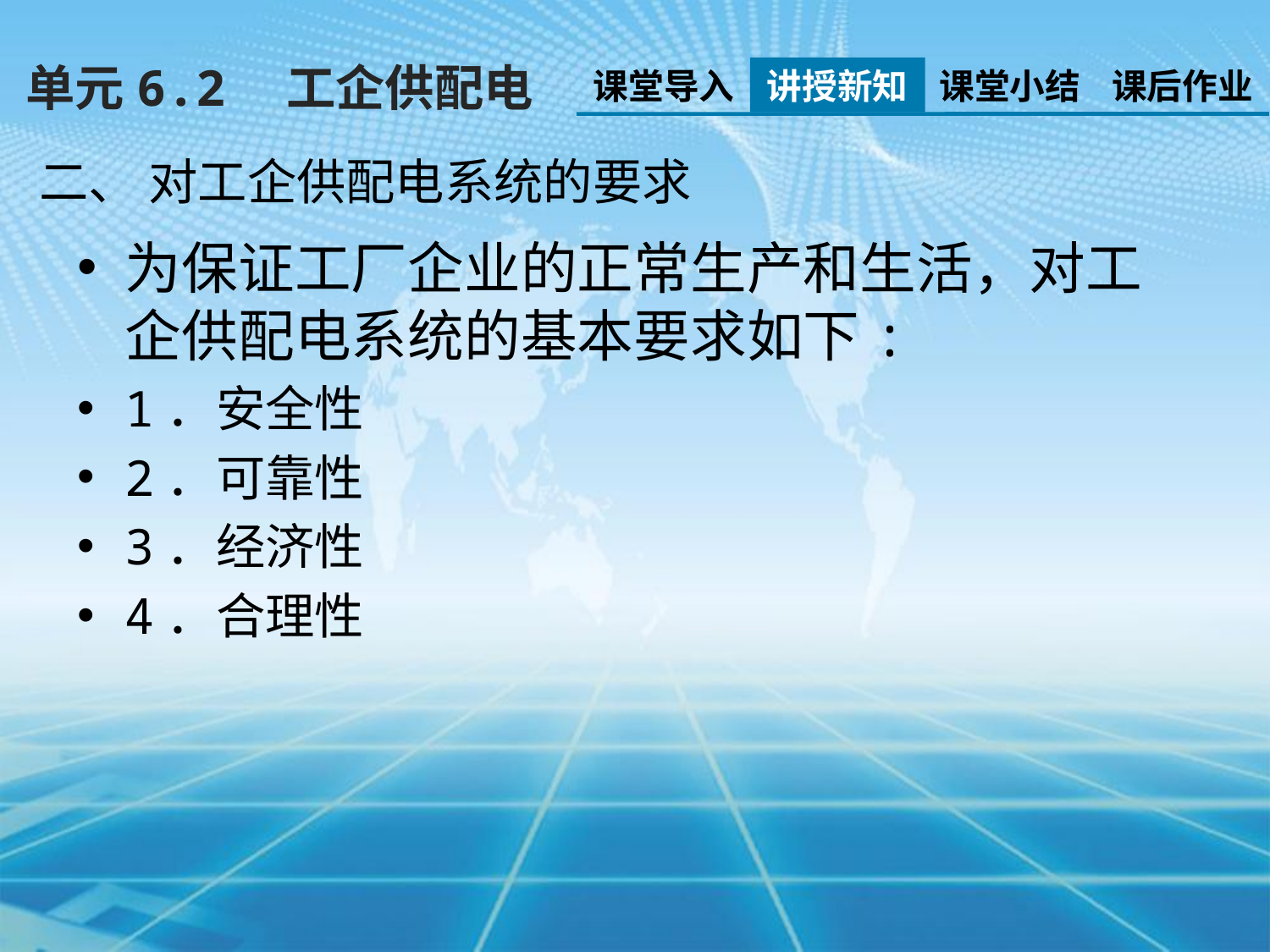

单元6.2　工企供配电
课堂导入
讲授新知
课堂小结
课后作业
二、 对工企供配电系统的要求
为保证工厂企业的正常生产和生活，对工企供配电系统的基本要求如下:
1．安全性
2．可靠性
3．经济性
4．合理性